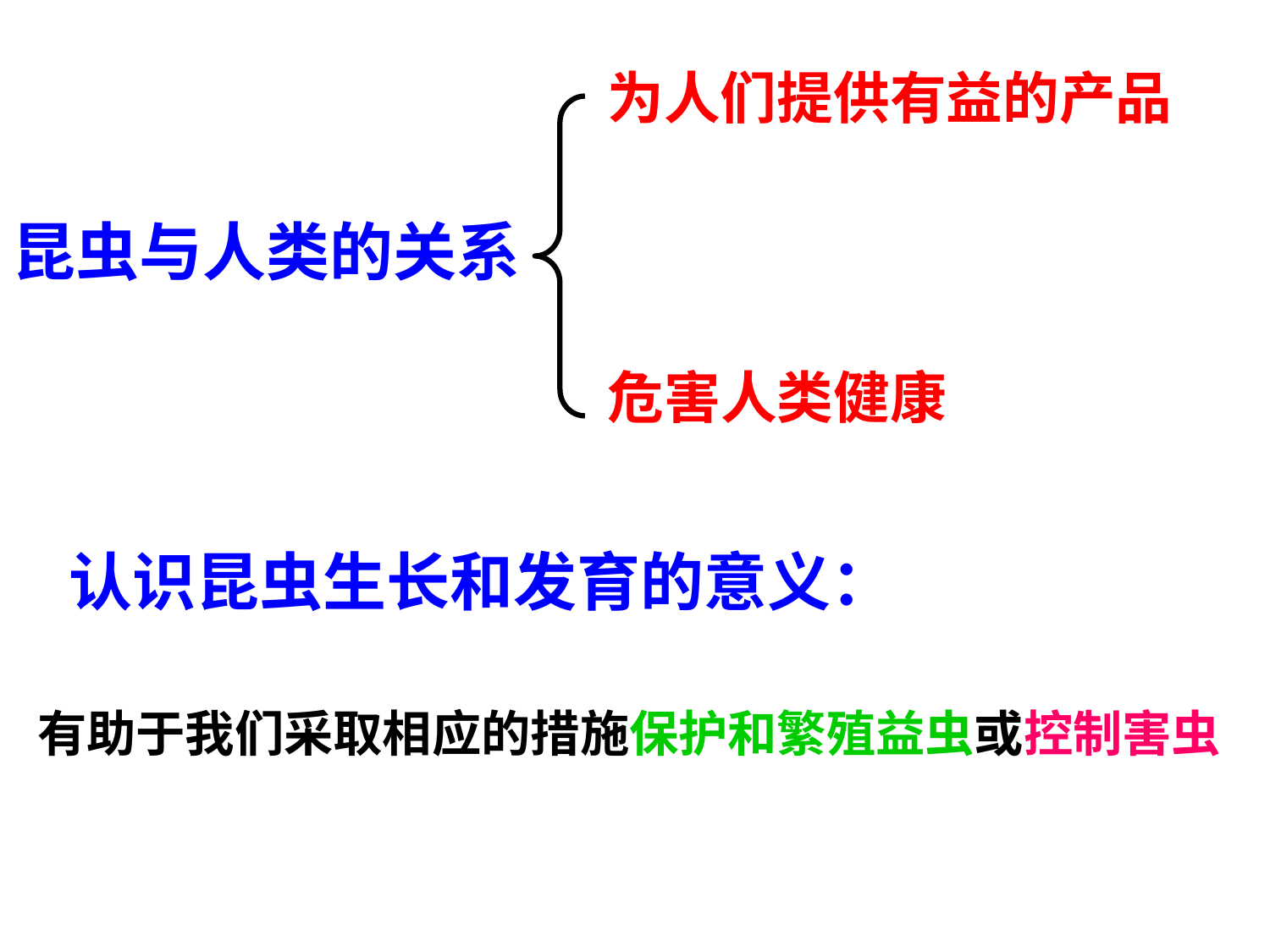

为人们提供有益的产品

昆虫与人类的关系

危害人类健康
认识昆虫生长和发育的意义：
有助于我们采取相应的措施保护和繁殖益虫或控制害虫